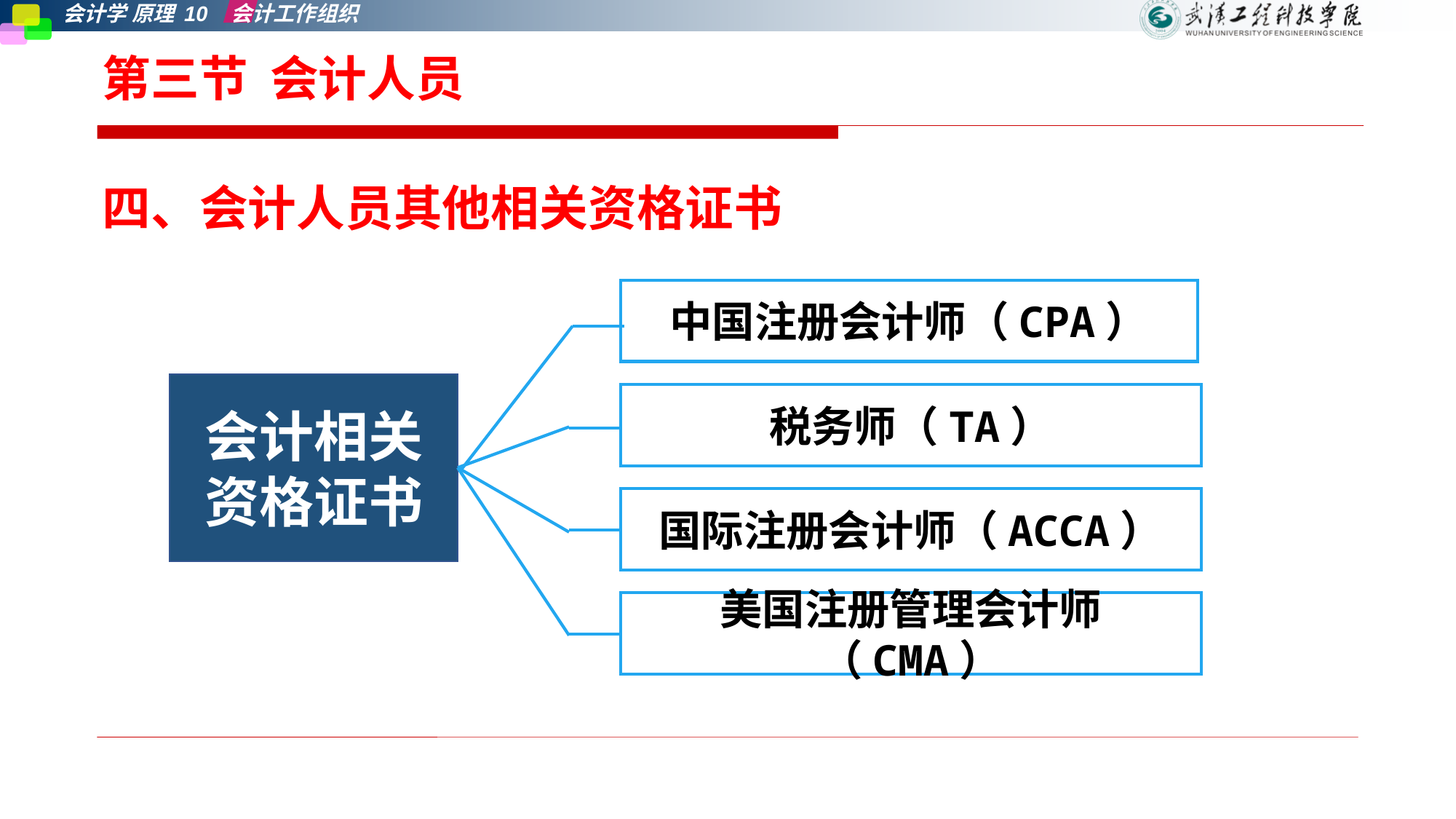

# 第三节  会计人员
四、会计人员其他相关资格证书

中国注册会计师（CPA）
会计相关资格证书
税务师（TA）
国际注册会计师（ACCA）
美国注册管理会计师（CMA）